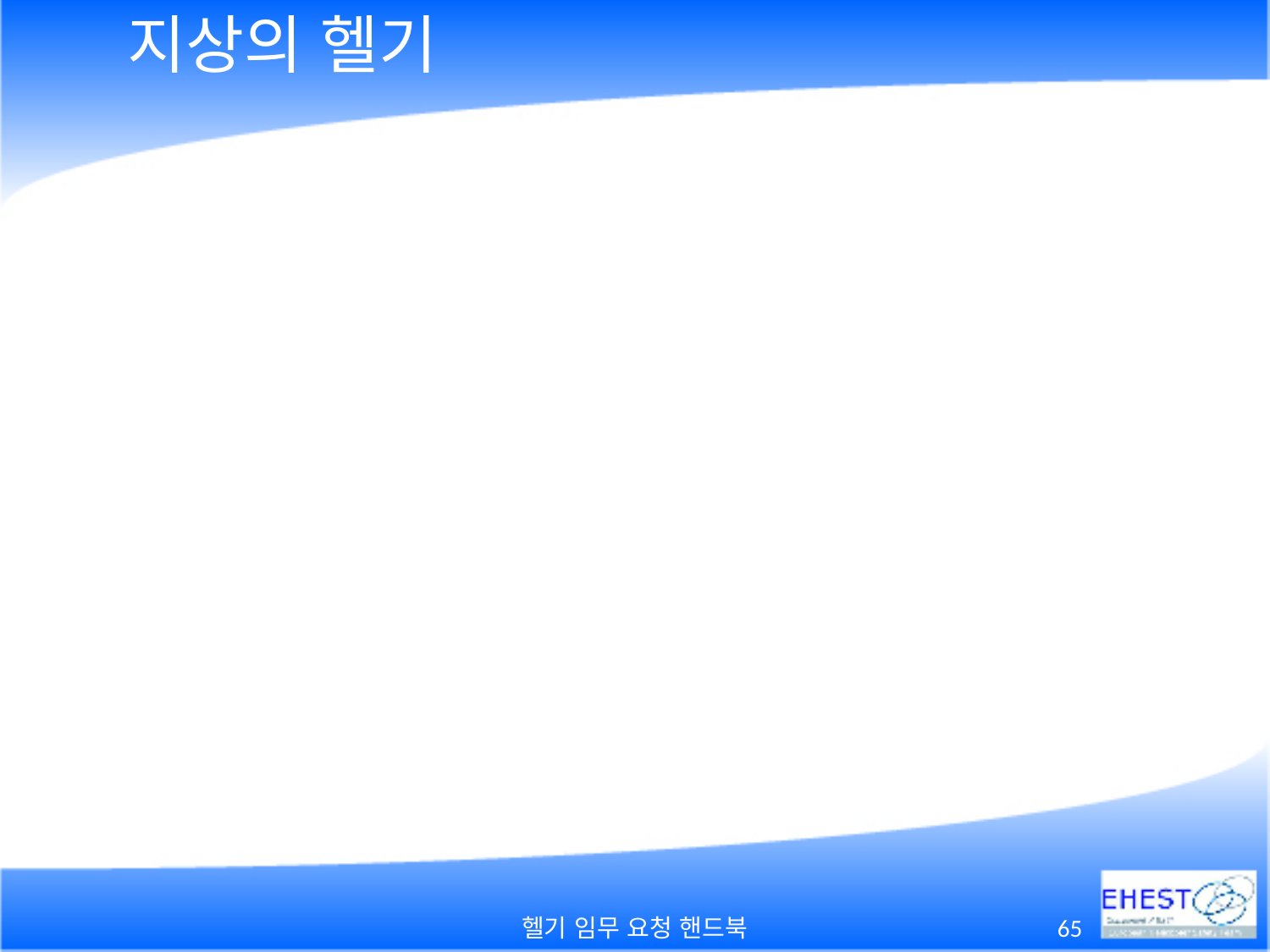

# 지상의 헬기

헬기 임무 요청 핸드북
65